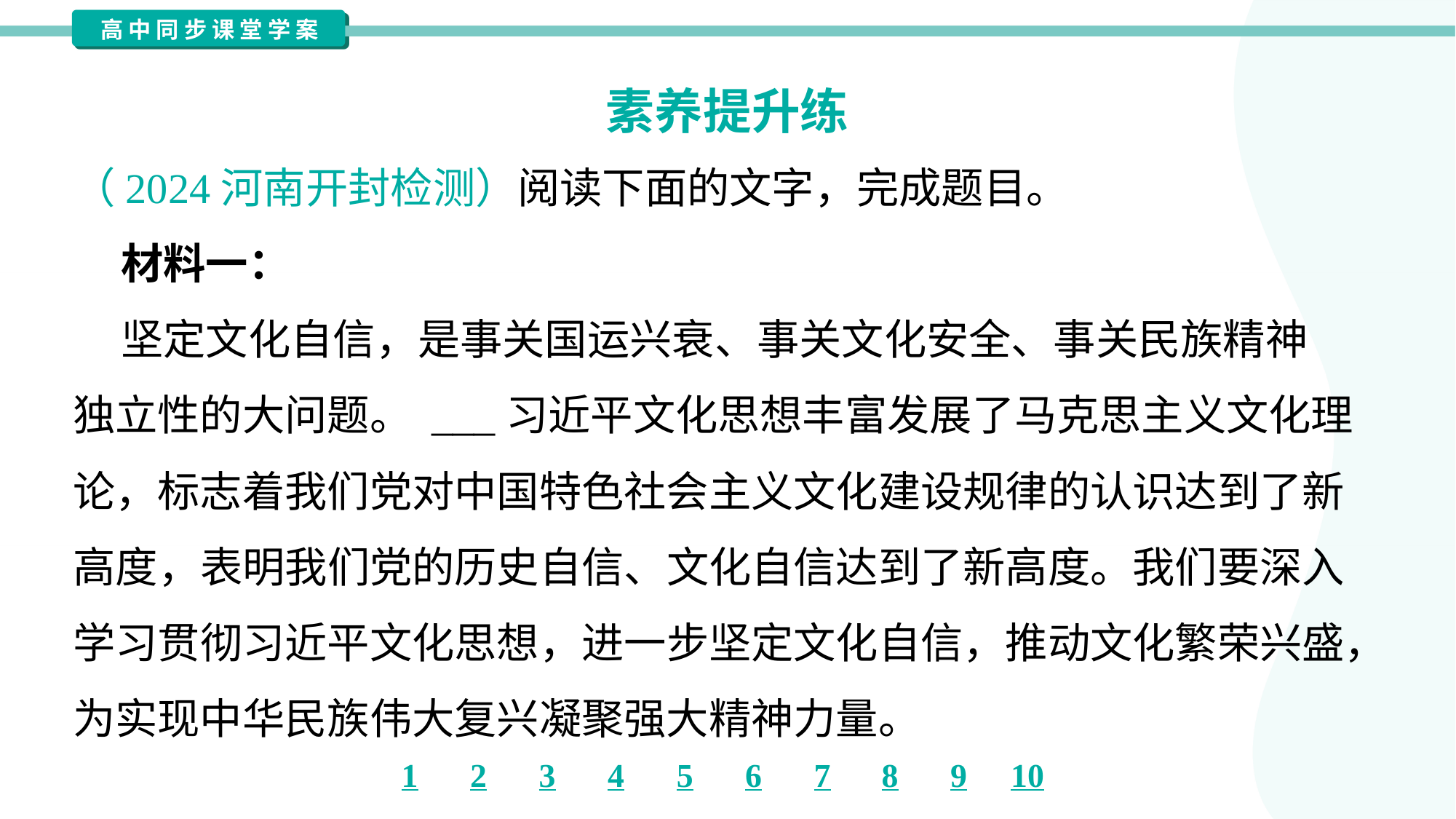

素养提升练
（2024河南开封检测）阅读下面的文字，完成题目。
    材料一：
    坚定文化自信，是事关国运兴衰、事关文化安全、事关民族精神
独立性的大问题。 ___习近平文化思想丰富发展了马克思主义文化理
论，标志着我们党对中国特色社会主义文化建设规律的认识达到了新
高度，表明我们党的历史自信、文化自信达到了新高度。我们要深入
学习贯彻习近平文化思想，进一步坚定文化自信，推动文化繁荣兴盛，
为实现中华民族伟大复兴凝聚强大精神力量。